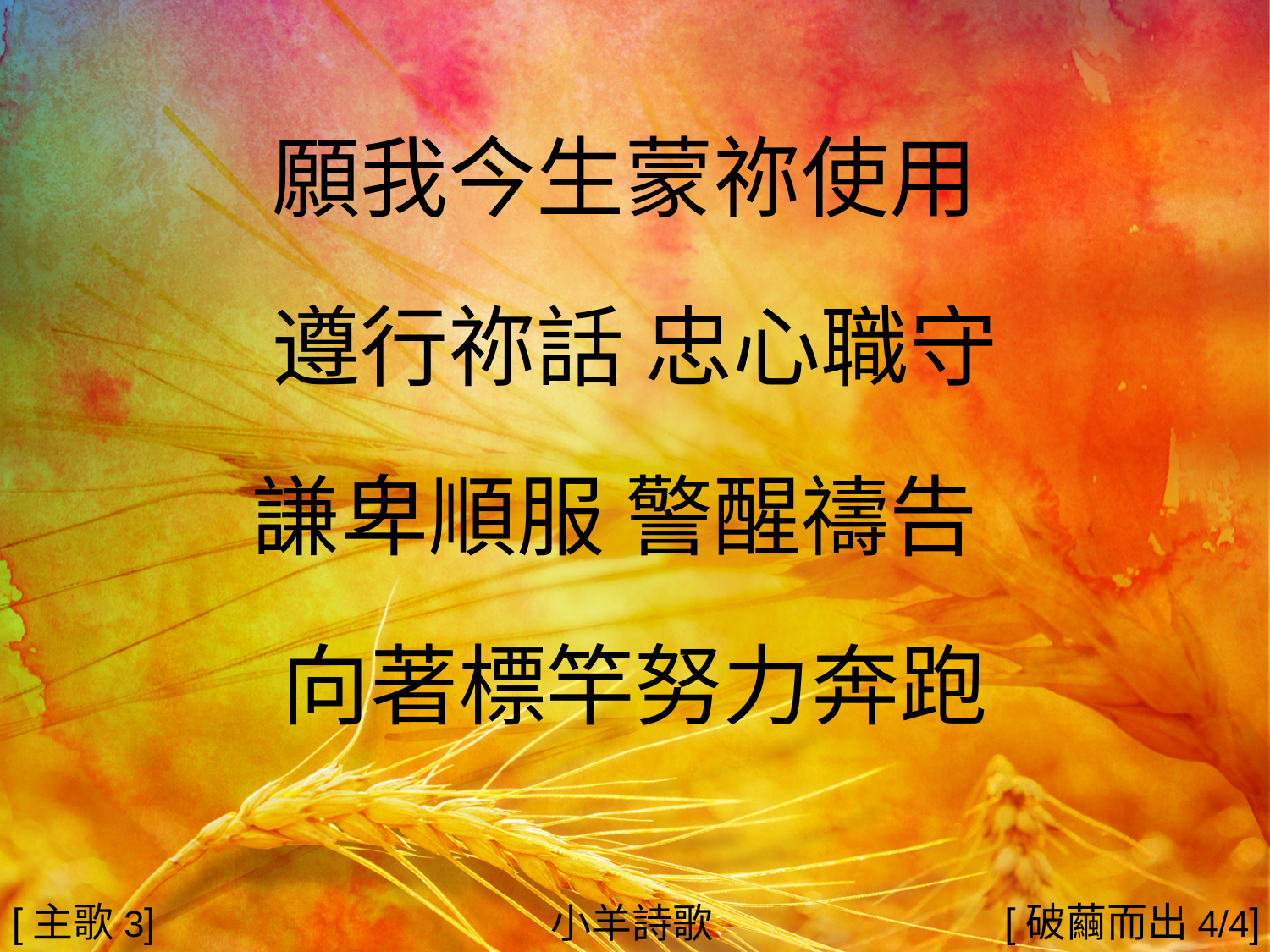

願我今生蒙祢使用

遵行祢話 忠心職守

謙卑順服 警醒禱告

向著標竿努力奔跑
#

[主歌3]
[破繭而出4/4]
小羊詩歌